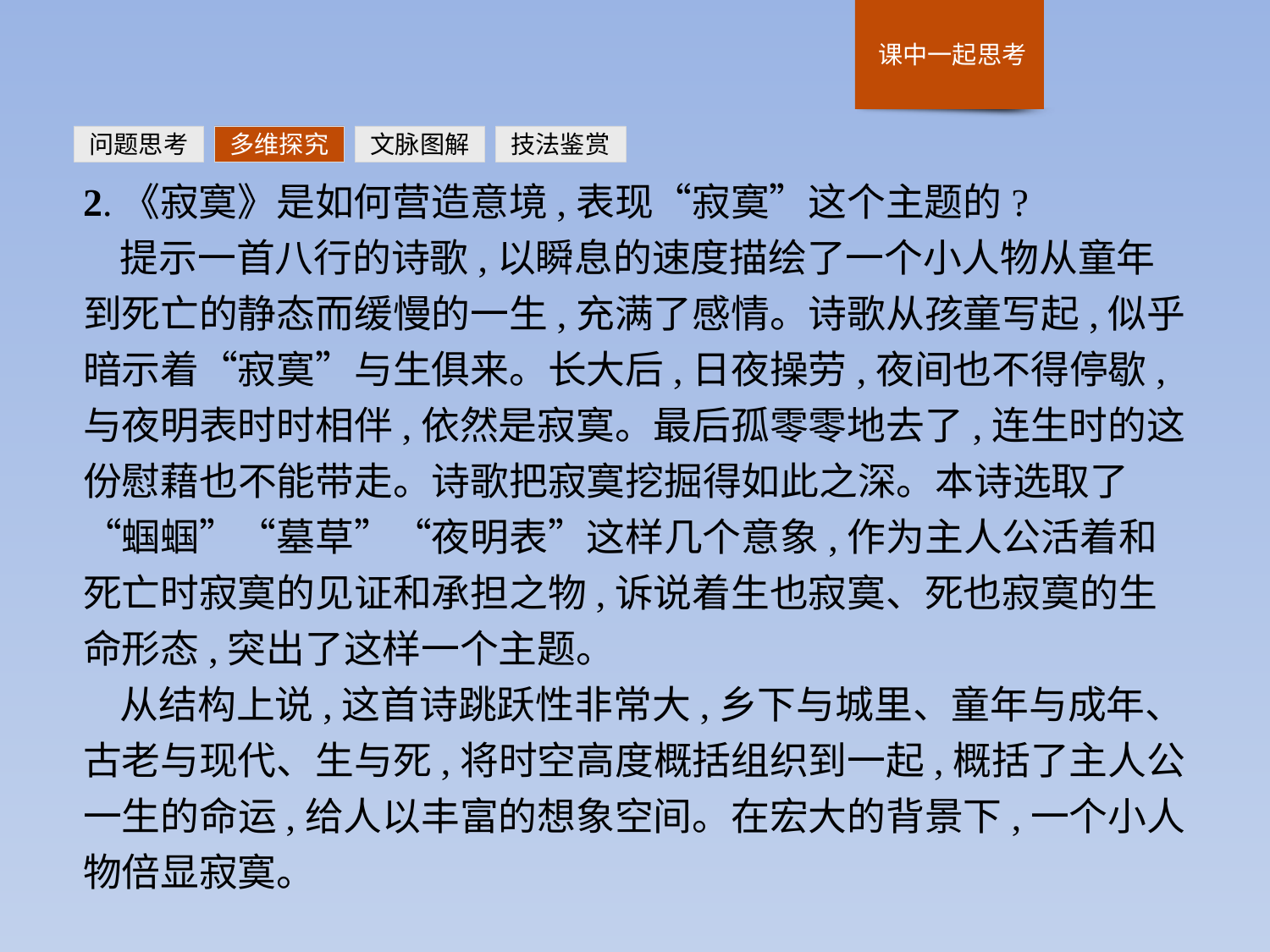

问题思考
多维探究
文脉图解
技法鉴赏
2.《寂寞》是如何营造意境,表现“寂寞”这个主题的?
提示一首八行的诗歌,以瞬息的速度描绘了一个小人物从童年到死亡的静态而缓慢的一生,充满了感情。诗歌从孩童写起,似乎暗示着“寂寞”与生俱来。长大后,日夜操劳,夜间也不得停歇,与夜明表时时相伴,依然是寂寞。最后孤零零地去了,连生时的这份慰藉也不能带走。诗歌把寂寞挖掘得如此之深。本诗选取了“蝈蝈”“墓草”“夜明表”这样几个意象,作为主人公活着和死亡时寂寞的见证和承担之物,诉说着生也寂寞、死也寂寞的生命形态,突出了这样一个主题。
从结构上说,这首诗跳跃性非常大,乡下与城里、童年与成年、古老与现代、生与死,将时空高度概括组织到一起,概括了主人公一生的命运,给人以丰富的想象空间。在宏大的背景下,一个小人物倍显寂寞。